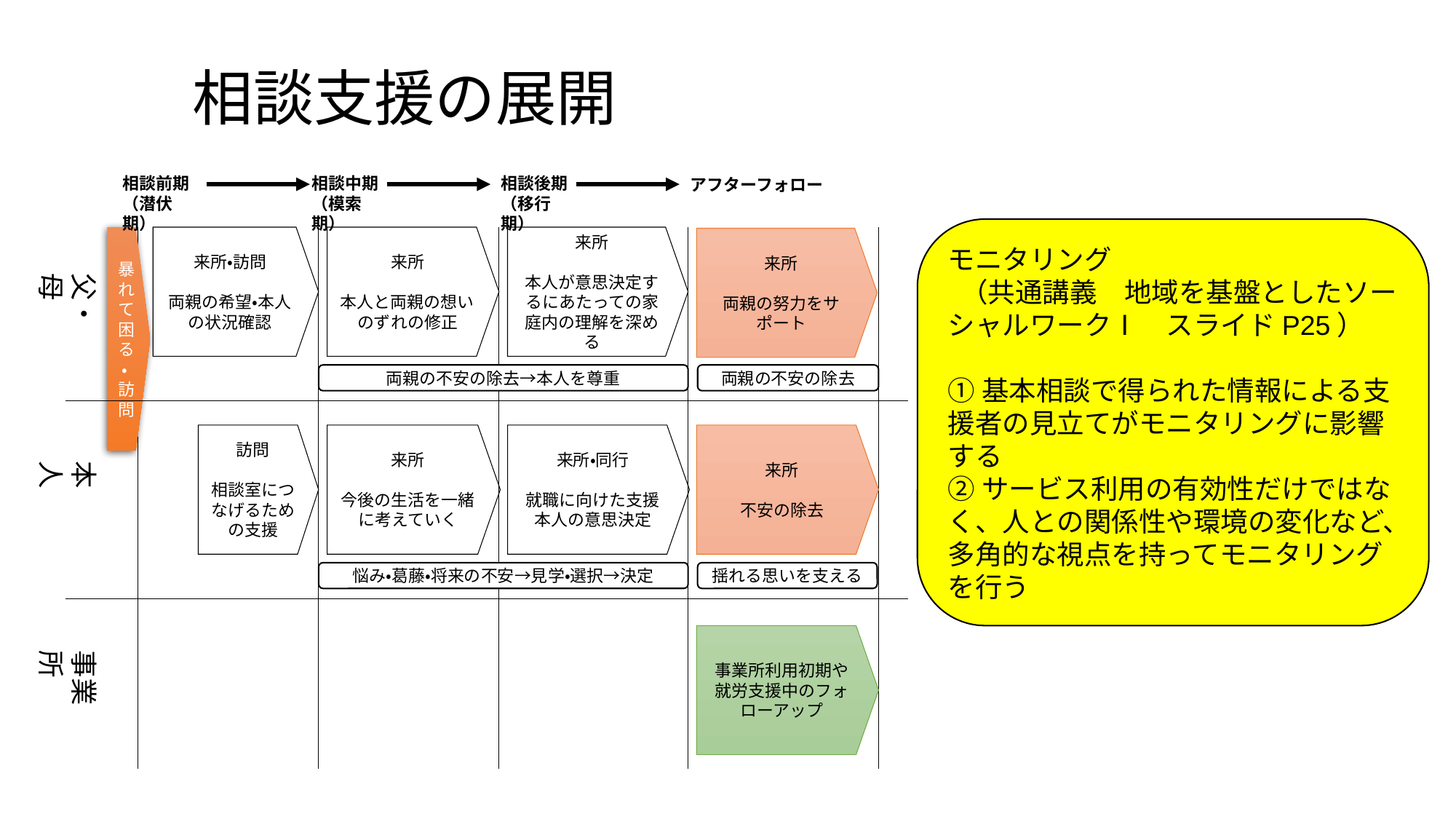

# 相談支援の展開
相談前期
（潜伏期）
相談中期
（模索期）
相談後期
（移行期）
アフターフォロー
モニタリング
 （共通講義　地域を基盤としたソーシャルワークⅠ　スライドP25）

①基本相談で得られた情報による支援者の見立てがモニタリングに影響する
②サービス利用の有効性だけではなく、人との関係性や環境の変化など、多角的な視点を持ってモニタリングを行う
来所・訪問

両親の希望・本人の状況確認
来所

本人と両親の想いのずれの修正
来所

本人が意思決定するにあたっての家庭内の理解を深める
暴れて困る・訪問
来所

両親の努力をサポート
父・母
両親の不安の除去→本人を尊重
両親の不安の除去
訪問

相談室につなげるための支援
来所

今後の生活を一緒に考えていく
来所・同行

就職に向けた支援
本人の意思決定
来所

不安の除去
本 人
悩み・葛藤・将来の不安→見学・選択→決定
揺れる思いを支える
事業所利用初期や就労支援中のフォローアップ
事業所